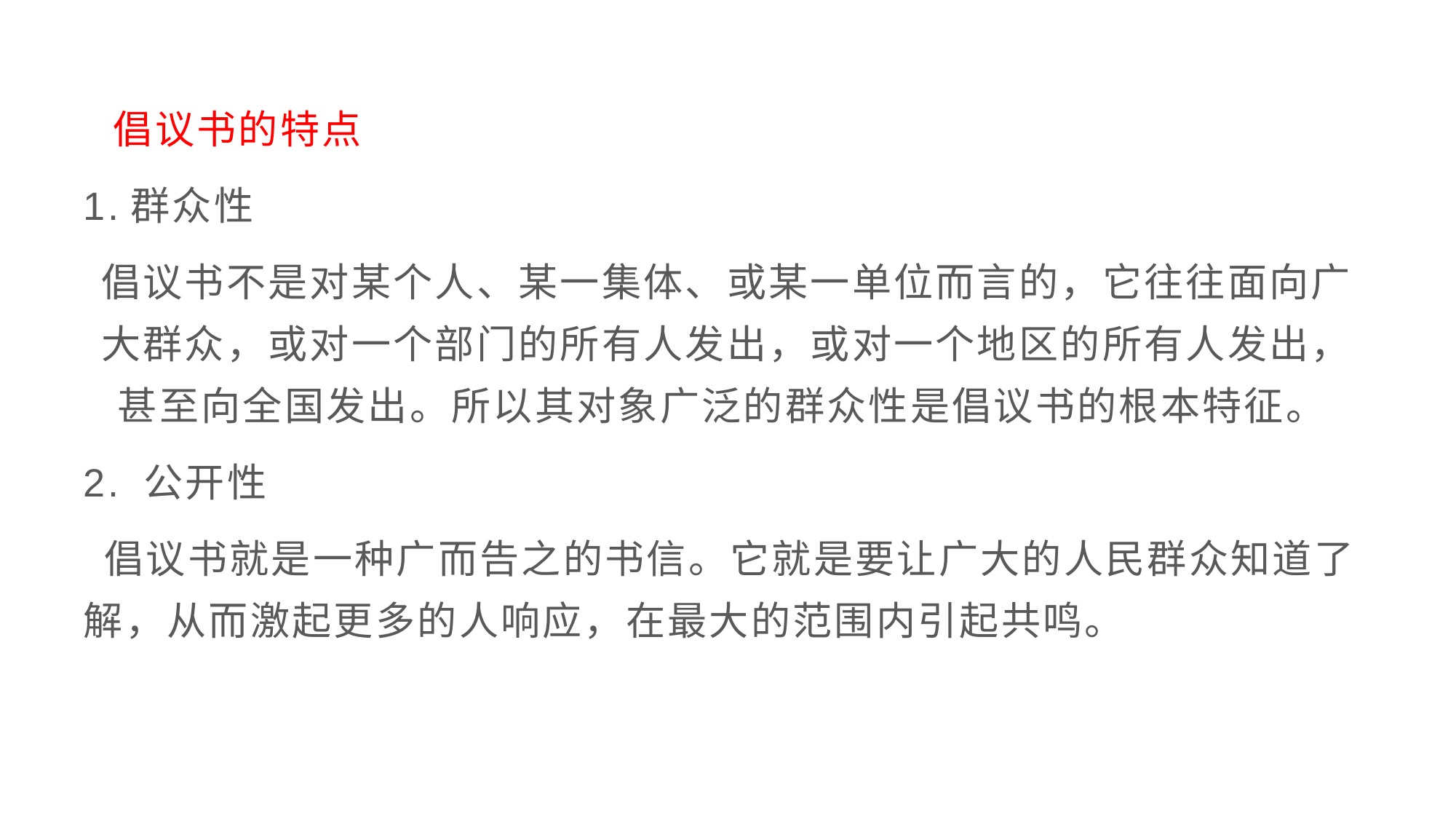

#
  倡议书的特点
1.群众性
倡议书不是对某个人、某一集体、或某一单位而言的，它往往面向广大群众，或对一个部门的所有人发出，或对一个地区的所有人发出，甚至向全国发出。所以其对象广泛的群众性是倡议书的根本特征。
2. 公开性
 倡议书就是一种广而告之的书信。它就是要让广大的人民群众知道了解，从而激起更多的人响应，在最大的范围内引起共鸣。